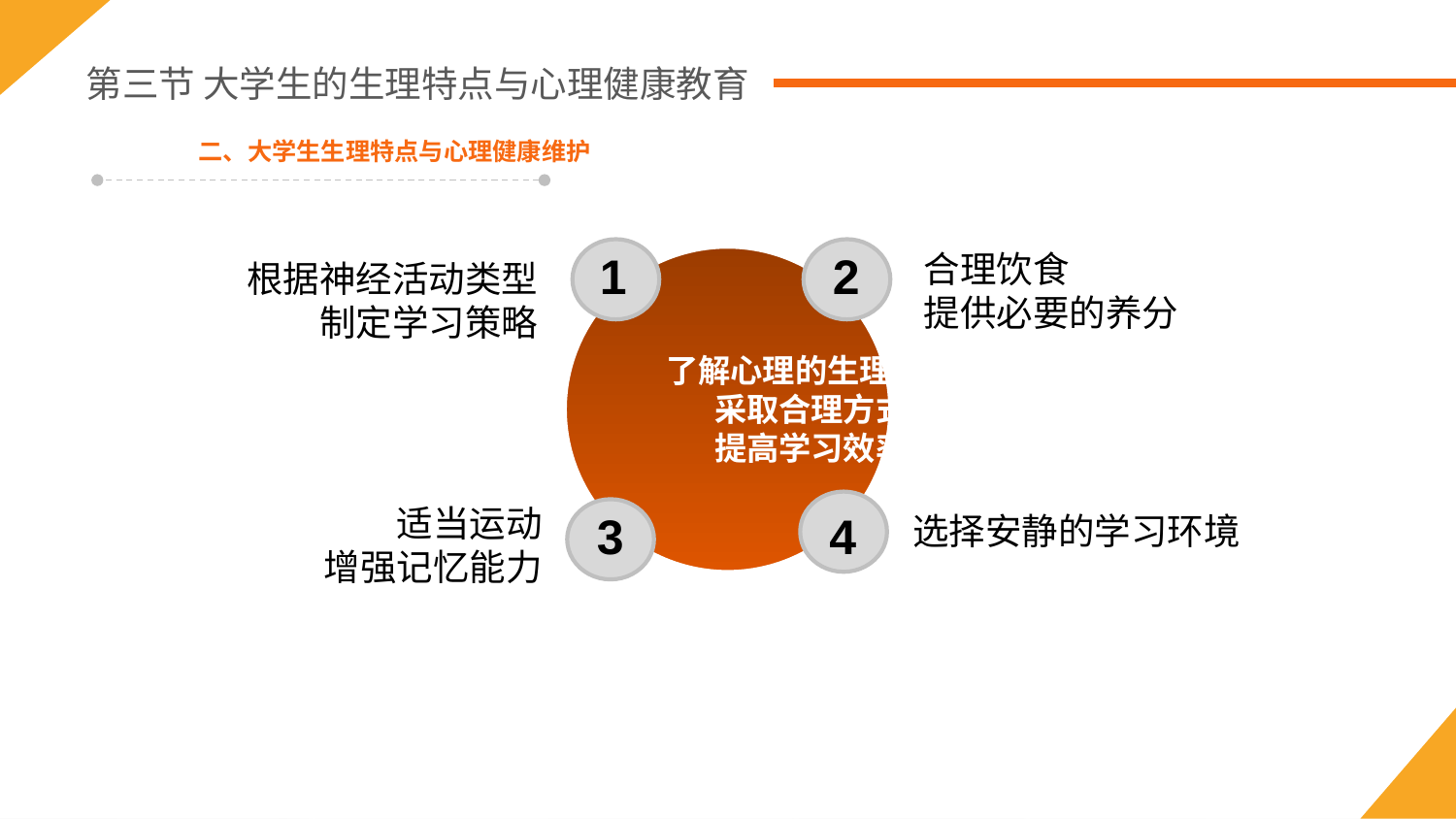

第三节 大学生的生理特点与心理健康教育
二、大学生生理特点与心理健康维护
1
2
合理饮食
提供必要的养分

根据神经活动类型制定学习策略
了解心理的生理基础
采取合理方式
提高学习效率

适当运动
增强记忆能力
3
4

选择安静的学习环境